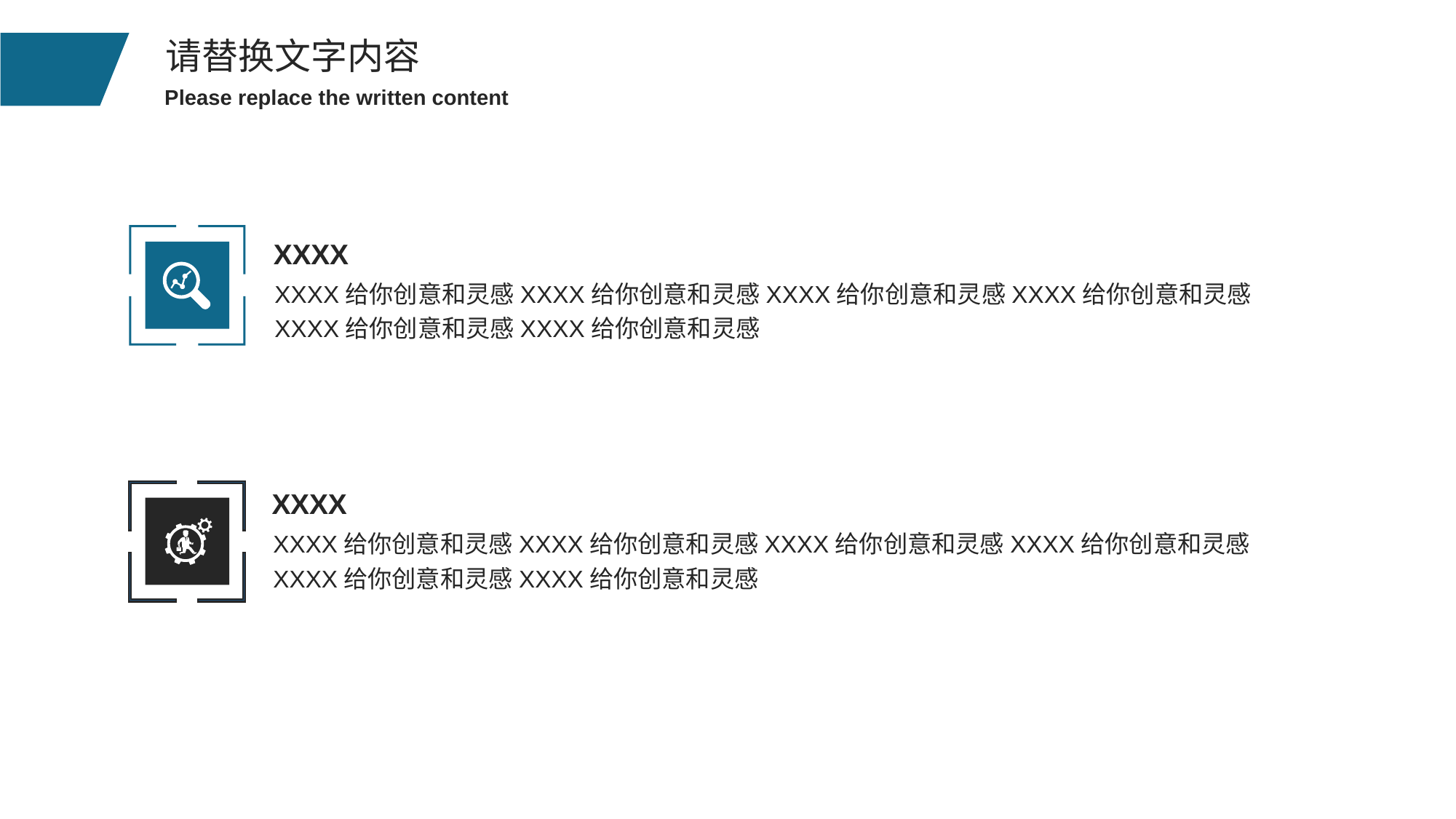

XXXX
XXXX给你创意和灵感XXXX给你创意和灵感XXXX给你创意和灵感XXXX给你创意和灵感
XXXX给你创意和灵感XXXX给你创意和灵感

XXXX
XXXX给你创意和灵感XXXX给你创意和灵感XXXX给你创意和灵感XXXX给你创意和灵感
XXXX给你创意和灵感XXXX给你创意和灵感